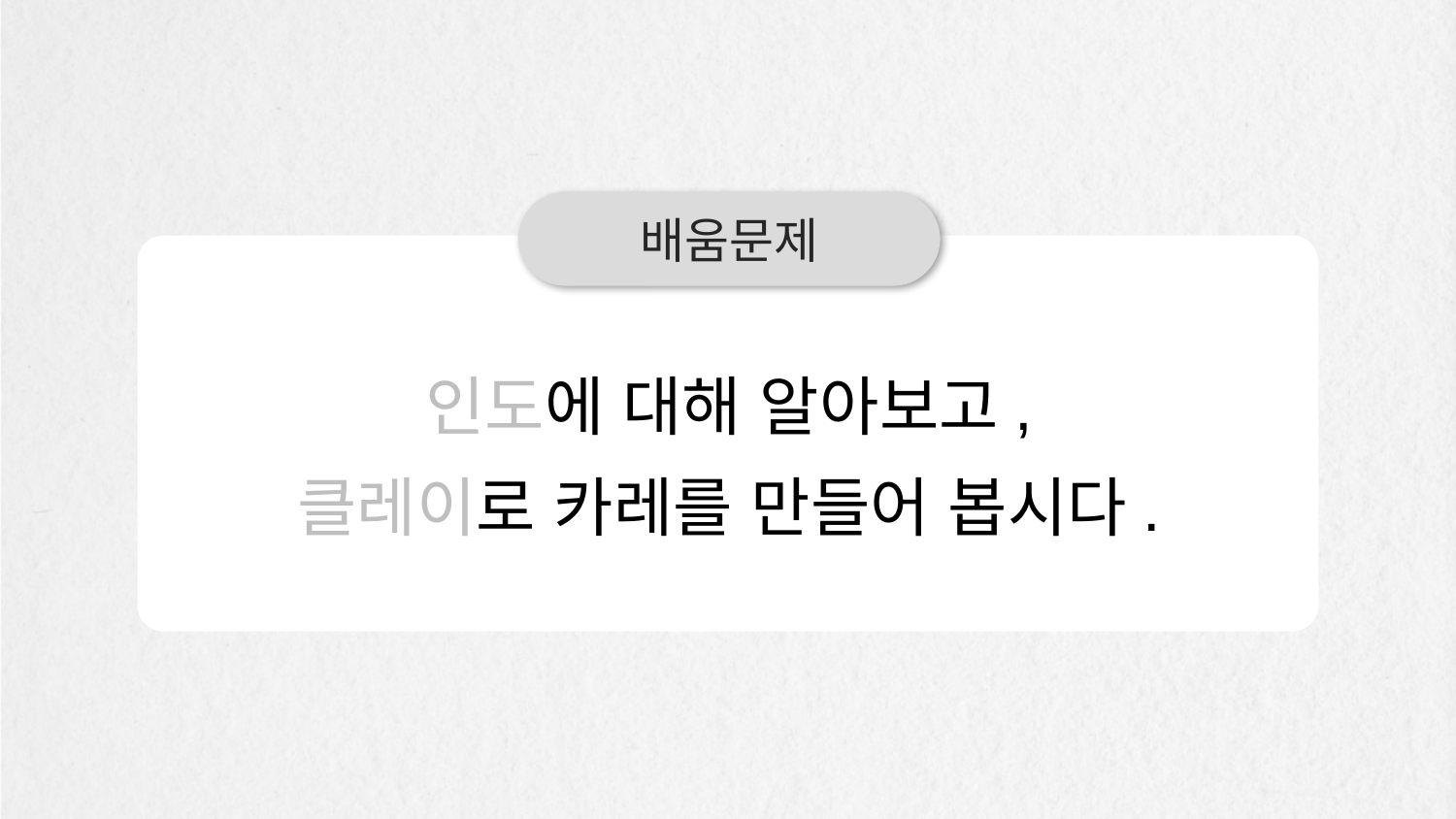

배움문제

인도에 대해 알아보고,
클레이로 카레를 만들어 봅시다.